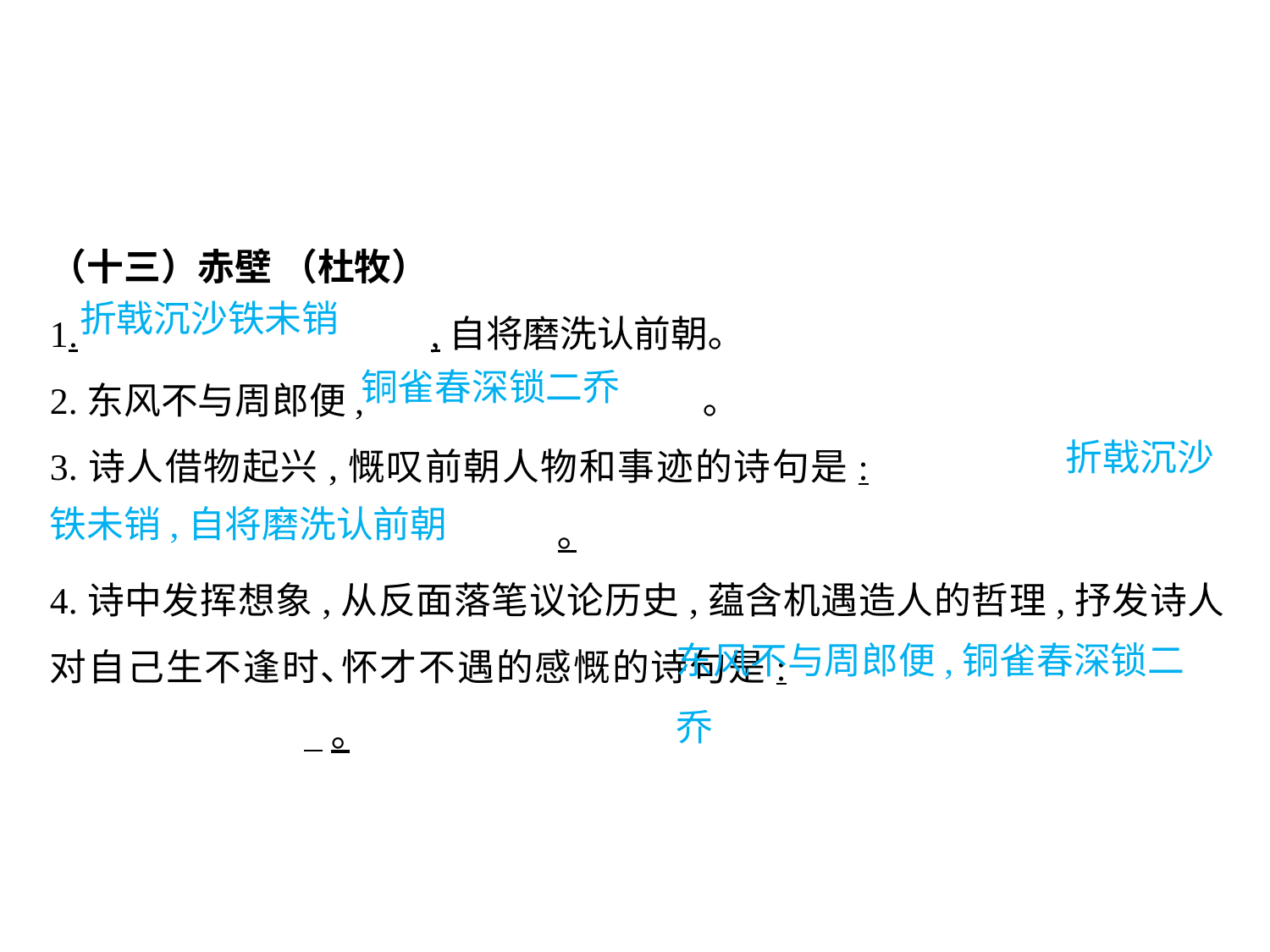

（十三）赤壁 （杜牧）
1.			,自将磨洗认前朝｡
2.东风不与周郎便,			 ｡
3.诗人借物起兴,慨叹前朝人物和事迹的诗句是:							｡
4.诗中发挥想象,从反面落笔议论历史,蕴含机遇造人的哲理,抒发诗人对自己生不逢时､怀才不遇的感慨的诗句是:						  ｡
折戟沉沙铁未销
铜雀春深锁二乔
								折戟沉沙铁未销,自将磨洗认前朝
东风不与周郎便,铜雀春深锁二乔